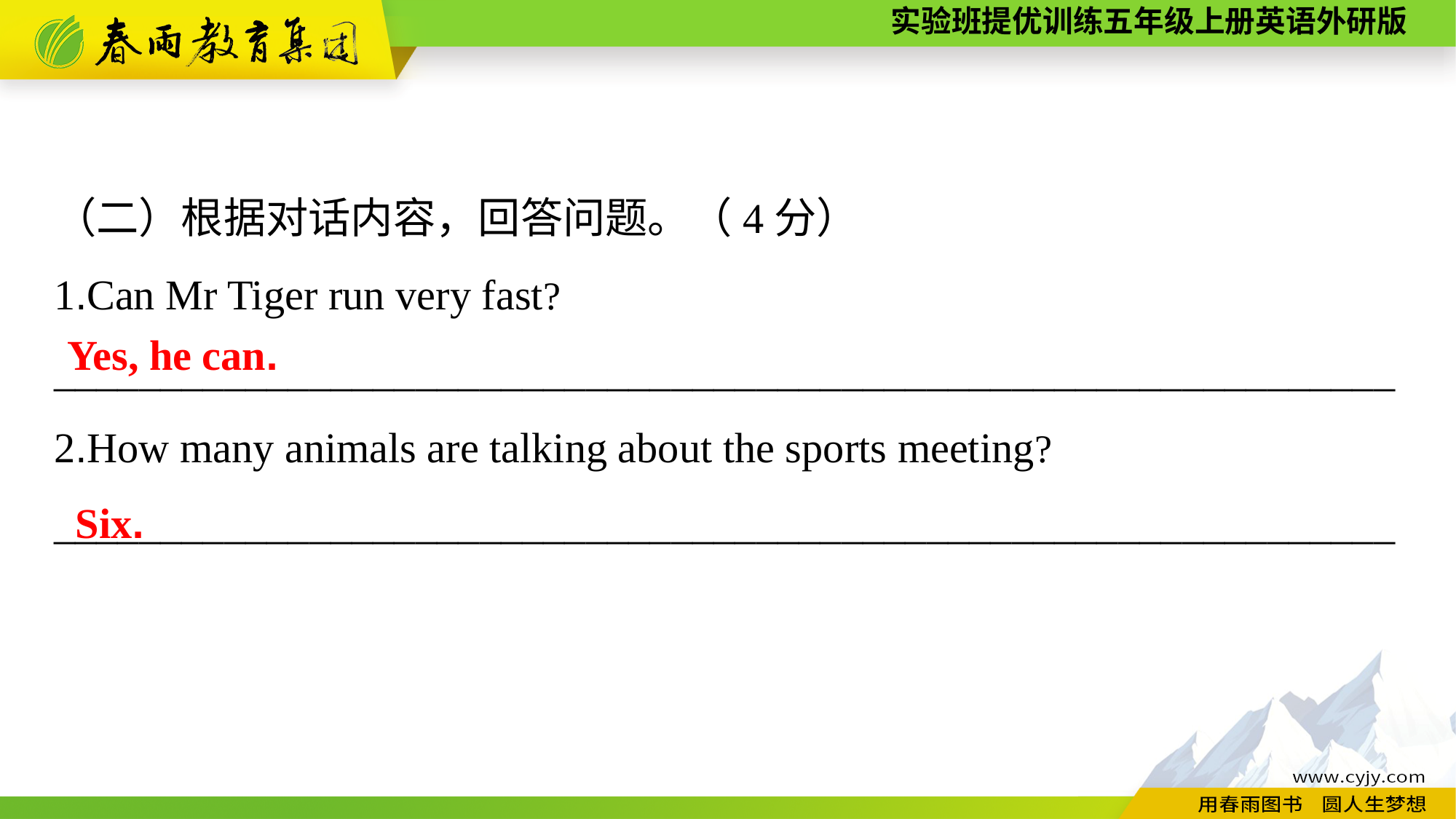

（二）根据对话内容，回答问题。（4分）
1.Can Mr Tiger run very fast?
_______________________________________________________________
2.How many animals are talking about the sports meeting?
_______________________________________________________________
Yes, he can.
Six.